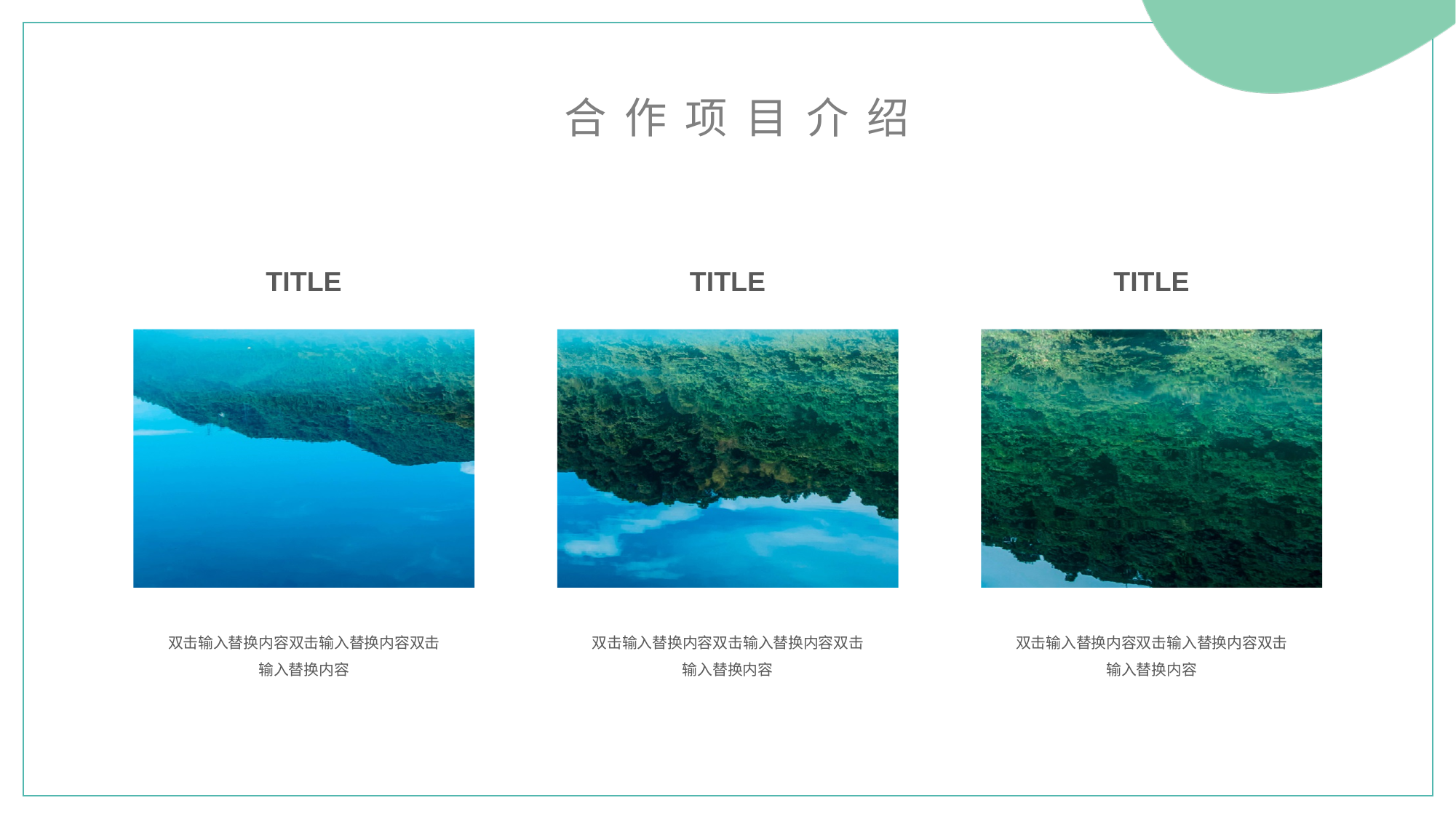

合作项目介绍
TITLE
TITLE
TITLE

双击输入替换内容双击输入替换内容双击输入替换内容
双击输入替换内容双击输入替换内容双击输入替换内容
双击输入替换内容双击输入替换内容双击输入替换内容